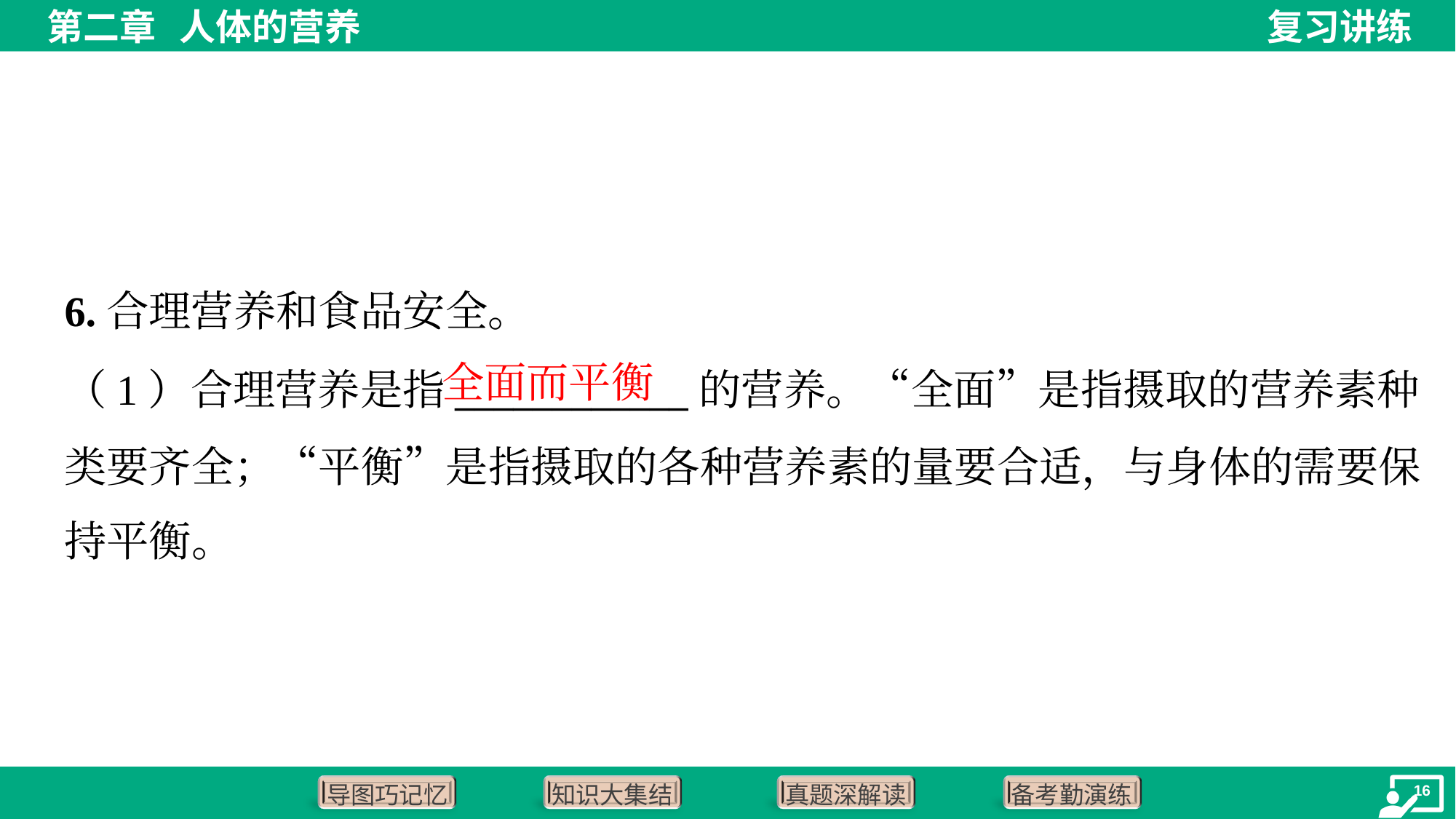

6.合理营养和食品安全。
全面而平衡
（1）合理营养是指____________的营养。“全面”是指摄取的营养素种
类要齐全；“平衡”是指摄取的各种营养素的量要合适，与身体的需要保
持平衡。